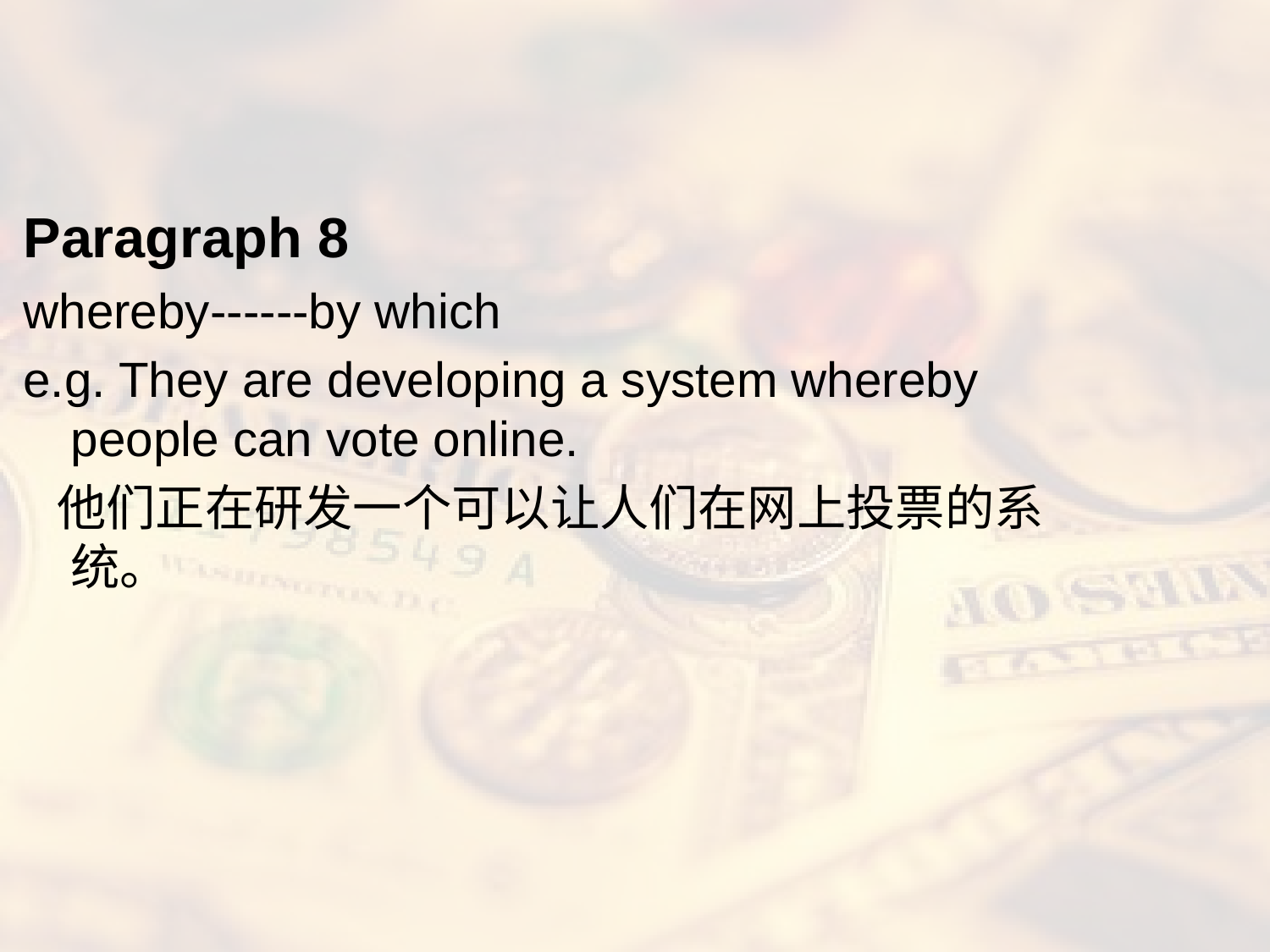

#

Paragraph 8
whereby------by which
e.g. They are developing a system whereby people can vote online.
  他们正在研发一个可以让人们在网上投票的系统。